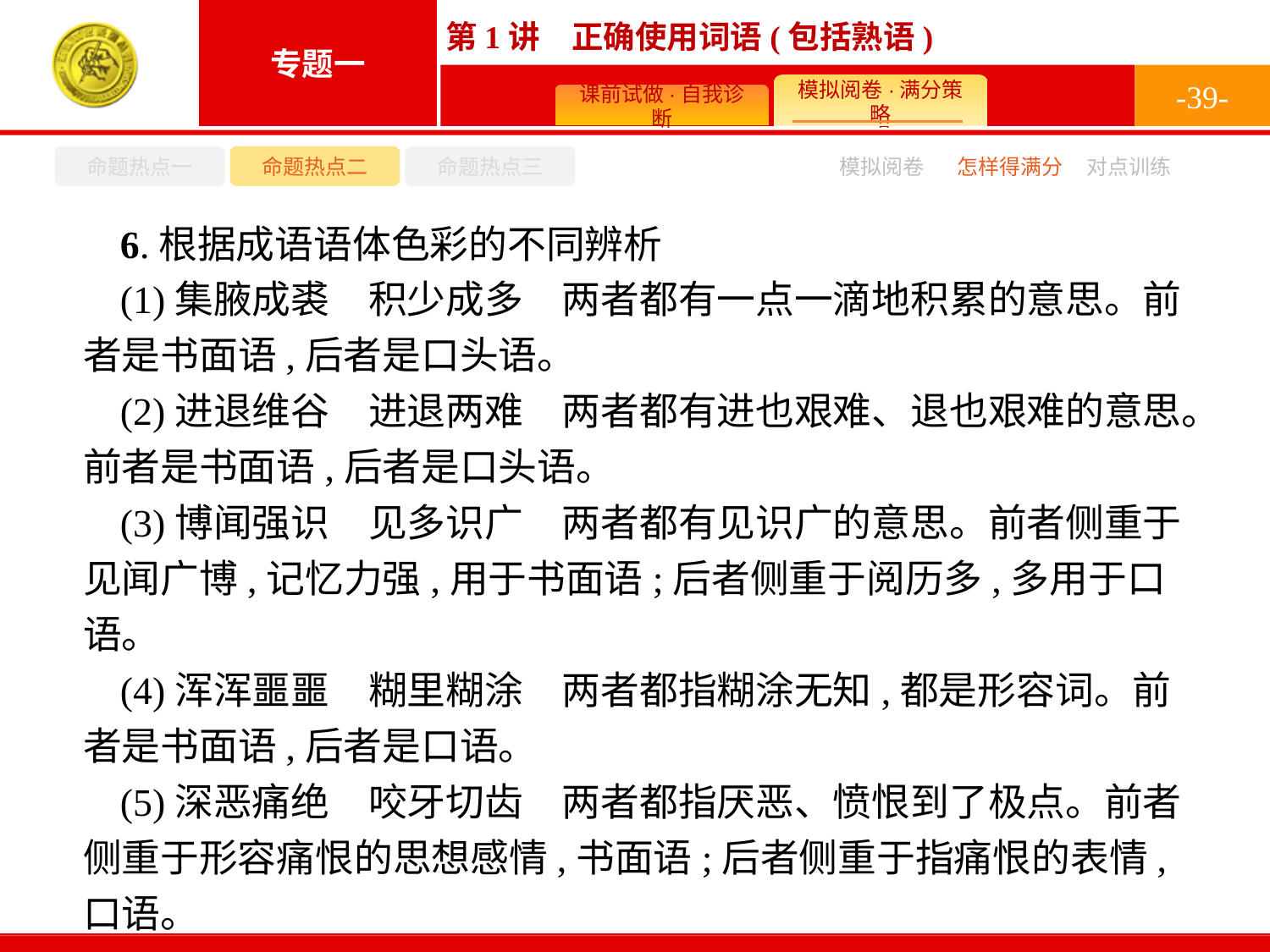

-39-
命题热点一
命题热点二
命题热点三
怎样得满分
模拟阅卷
对点训练
6.根据成语语体色彩的不同辨析
(1)集腋成裘　积少成多　两者都有一点一滴地积累的意思。前者是书面语,后者是口头语。
(2)进退维谷　进退两难　两者都有进也艰难、退也艰难的意思。前者是书面语,后者是口头语。
(3)博闻强识　见多识广　两者都有见识广的意思。前者侧重于见闻广博,记忆力强,用于书面语;后者侧重于阅历多,多用于口语。
(4)浑浑噩噩　糊里糊涂　两者都指糊涂无知,都是形容词。前者是书面语,后者是口语。
(5)深恶痛绝　咬牙切齿　两者都指厌恶、愤恨到了极点。前者侧重于形容痛恨的思想感情,书面语;后者侧重于指痛恨的表情,口语。